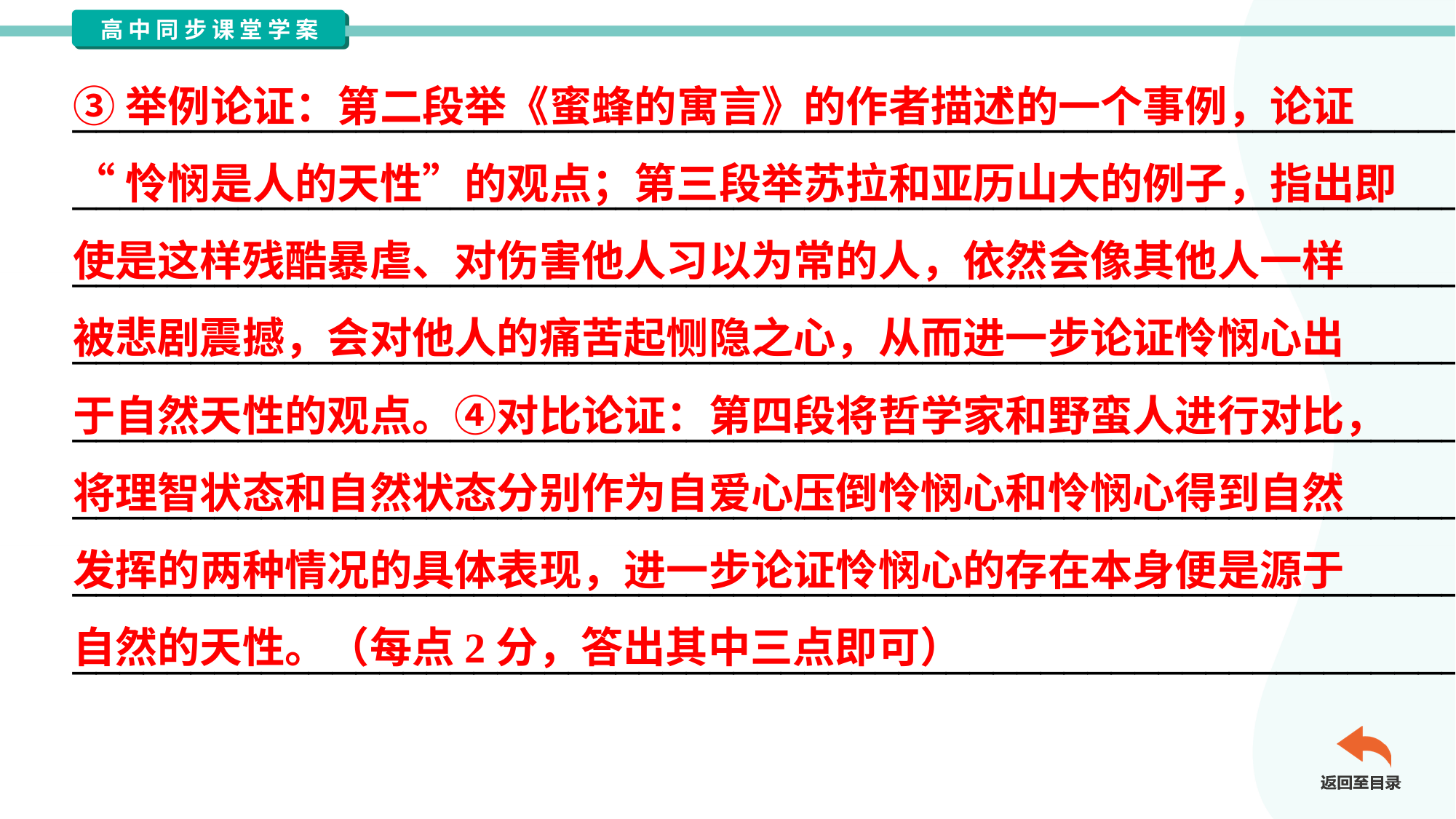

③举例论证：第二段举《蜜蜂的寓言》的作者描述的一个事例，论证
“怜悯是人的天性”的观点；第三段举苏拉和亚历山大的例子，指出即
使是这样残酷暴虐、对伤害他人习以为常的人，依然会像其他人一样
被悲剧震撼，会对他人的痛苦起恻隐之心，从而进一步论证怜悯心出
于自然天性的观点。④对比论证：第四段将哲学家和野蛮人进行对比，
将理智状态和自然状态分别作为自爱心压倒怜悯心和怜悯心得到自然
发挥的两种情况的具体表现，进一步论证怜悯心的存在本身便是源于
自然的天性。（每点2分，答出其中三点即可）
_____________________________________________________________
_____________________________________________________________
_____________________________________________________________
_____________________________________________________________
_____________________________________________________________
_____________________________________________________________
_____________________________________________________________
_____________________________________________________________